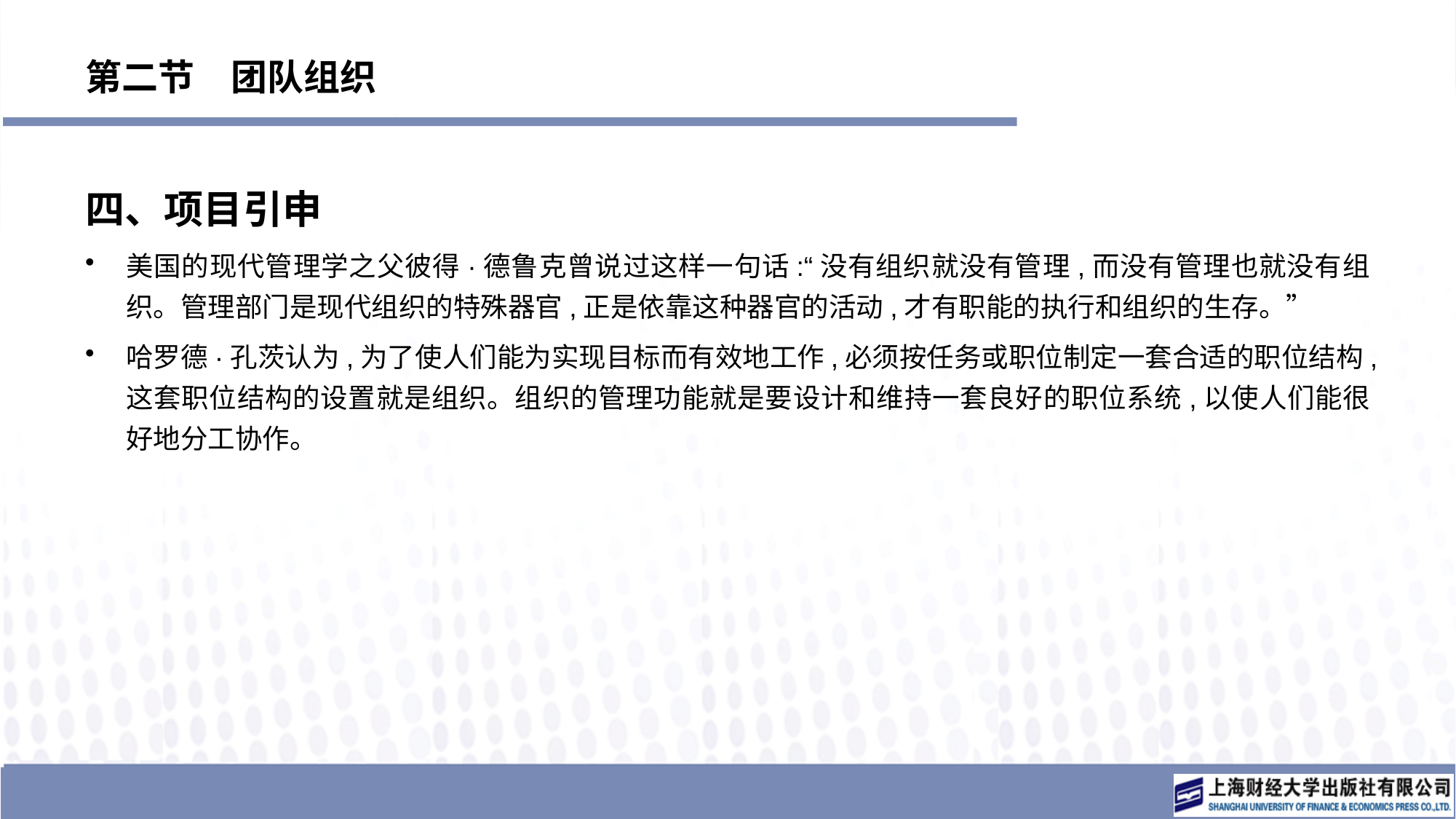

# 第二节　团队组织
四、项目引申
美国的现代管理学之父彼得·德鲁克曾说过这样一句话:“没有组织就没有管理,而没有管理也就没有组织。管理部门是现代组织的特殊器官,正是依靠这种器官的活动,才有职能的执行和组织的生存。”
哈罗德·孔茨认为,为了使人们能为实现目标而有效地工作,必须按任务或职位制定一套合适的职位结构,这套职位结构的设置就是组织。组织的管理功能就是要设计和维持一套良好的职位系统,以使人们能很好地分工协作。